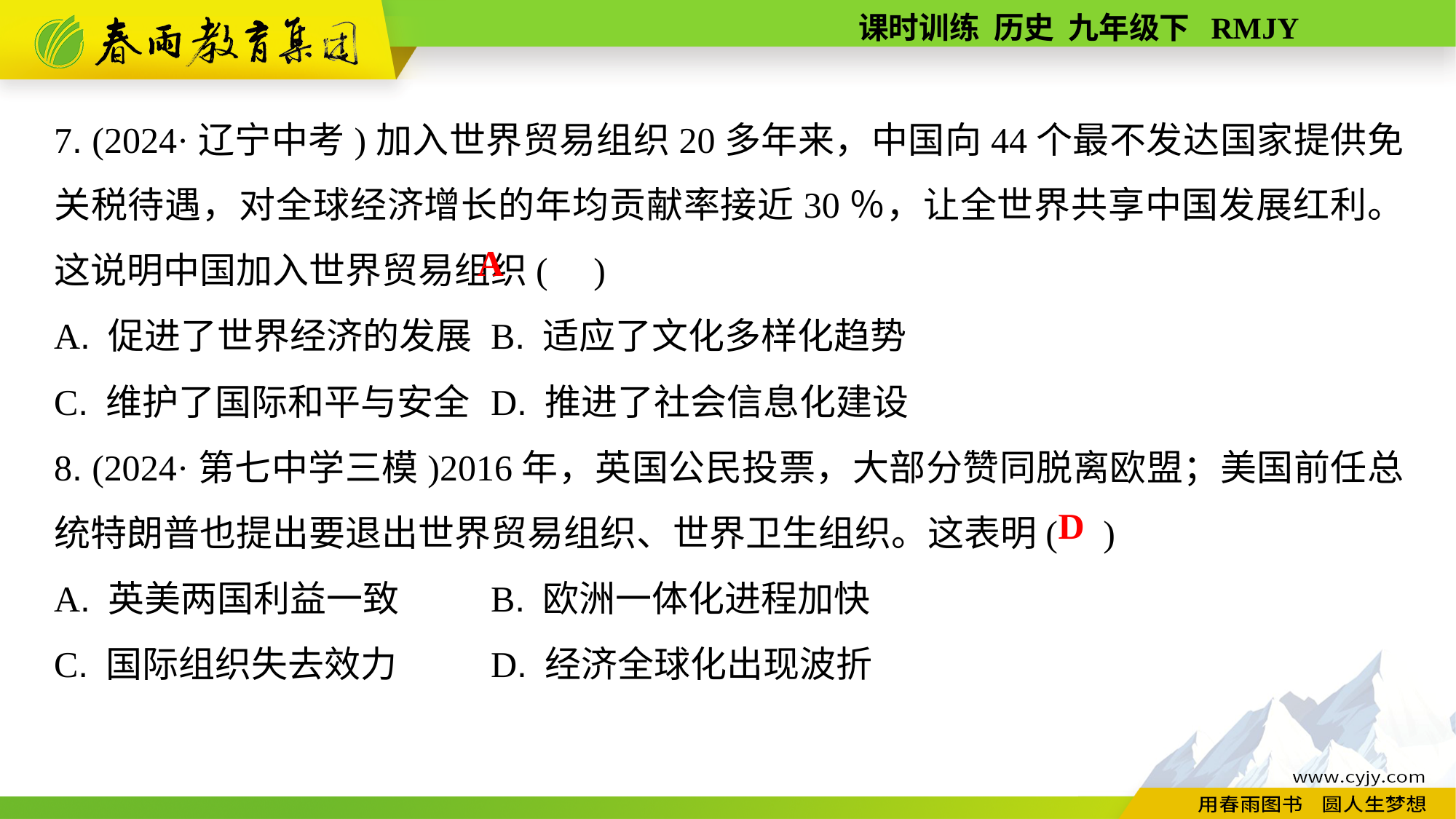

7. (2024·辽宁中考)加入世界贸易组织20多年来，中国向44个最不发达国家提供免关税待遇，对全球经济增长的年均贡献率接近30％，让全世界共享中国发展红利。这说明中国加入世界贸易组织(     )
A. 促进了世界经济的发展	B. 适应了文化多样化趋势
C. 维护了国际和平与安全	D. 推进了社会信息化建设
8. (2024·第七中学三模)2016年，英国公民投票，大部分赞同脱离欧盟；美国前任总统特朗普也提出要退出世界贸易组织、世界卫生组织。这表明(     )
A. 英美两国利益一致	B. 欧洲一体化进程加快
C. 国际组织失去效力	D. 经济全球化出现波折
A
D